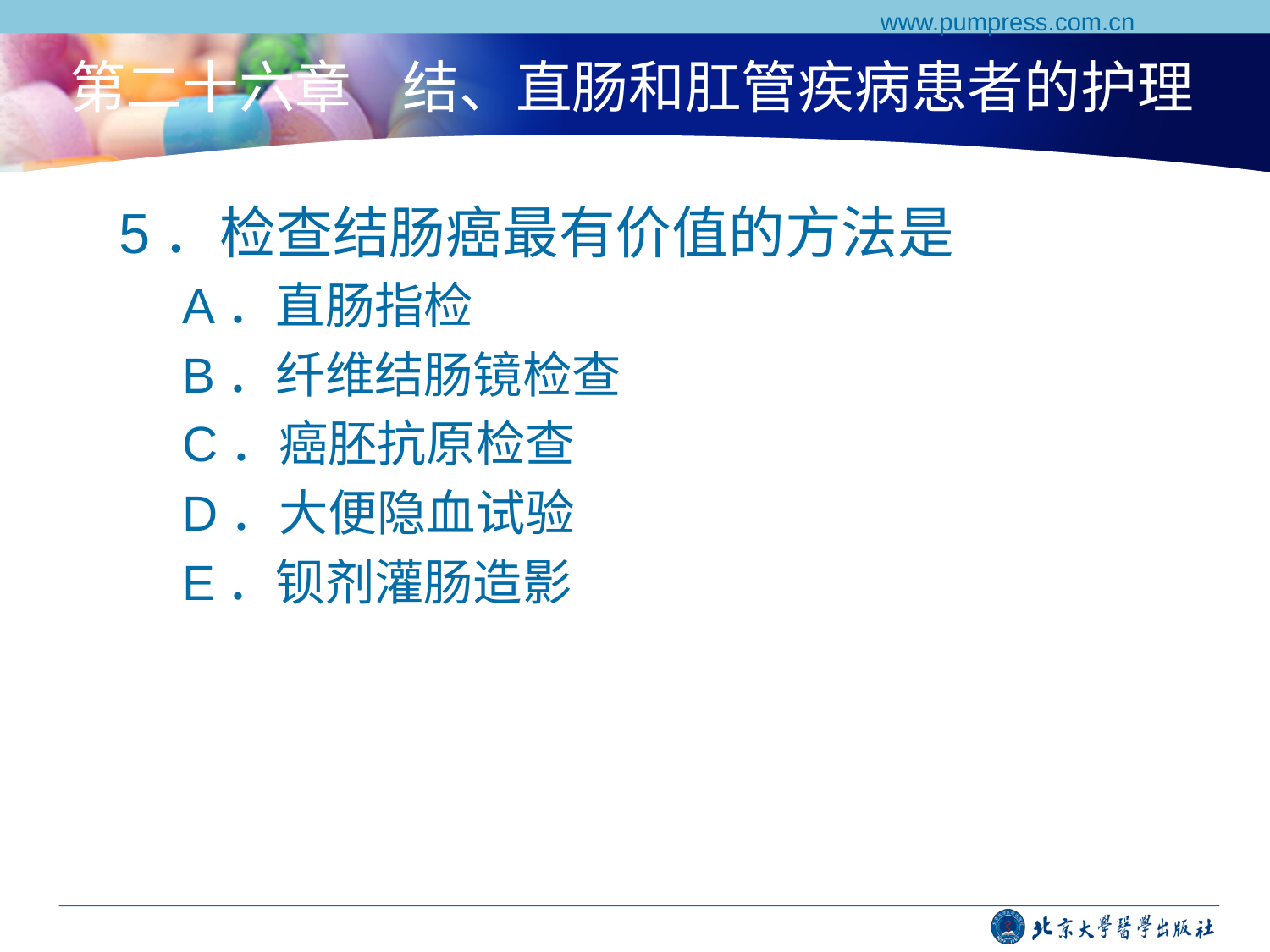

www.pumpress.com.cn
# 第二十六章    结、直肠和肛管疾病患者的护理
5．检查结肠癌最有价值的方法是
A．直肠指检
B．纤维结肠镜检查
C．癌胚抗原检查
D．大便隐血试验
E．钡剂灌肠造影